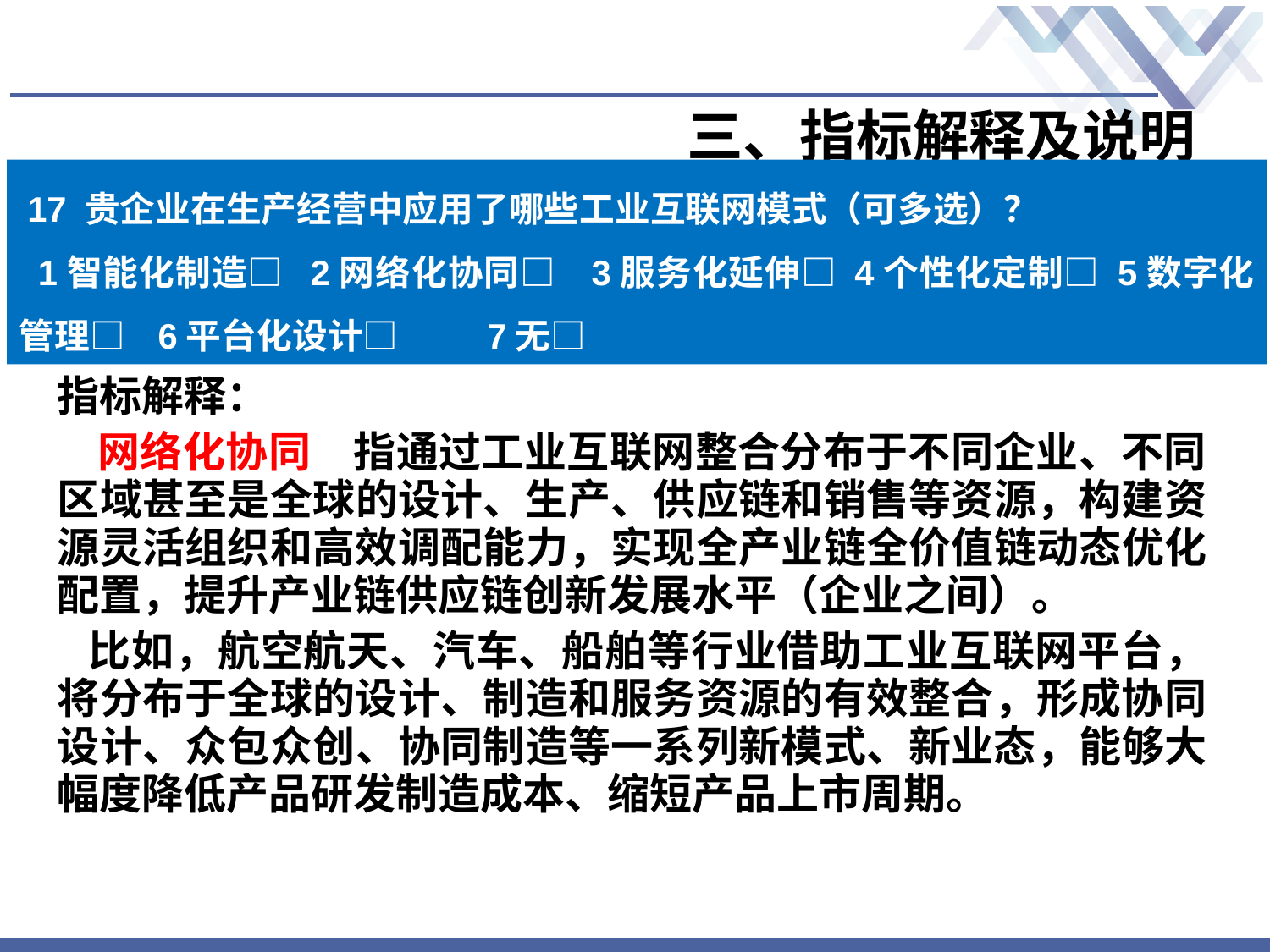

# 三、指标解释及说明
17 贵企业在生产经营中应用了哪些工业互联网模式（可多选）？
 1智能化制造□  2网络化协同□   3服务化延伸□ 4个性化定制□ 5数字化管理□   6平台化设计□          7无□
指标解释：
   网络化协同　指通过工业互联网整合分布于不同企业、不同区域甚至是全球的设计、生产、供应链和销售等资源，构建资源灵活组织和高效调配能力，实现全产业链全价值链动态优化配置，提升产业链供应链创新发展水平（企业之间）。
  比如，航空航天、汽车、船舶等行业借助工业互联网平台，将分布于全球的设计、制造和服务资源的有效整合，形成协同设计、众包众创、协同制造等一系列新模式、新业态，能够大幅度降低产品研发制造成本、缩短产品上市周期。